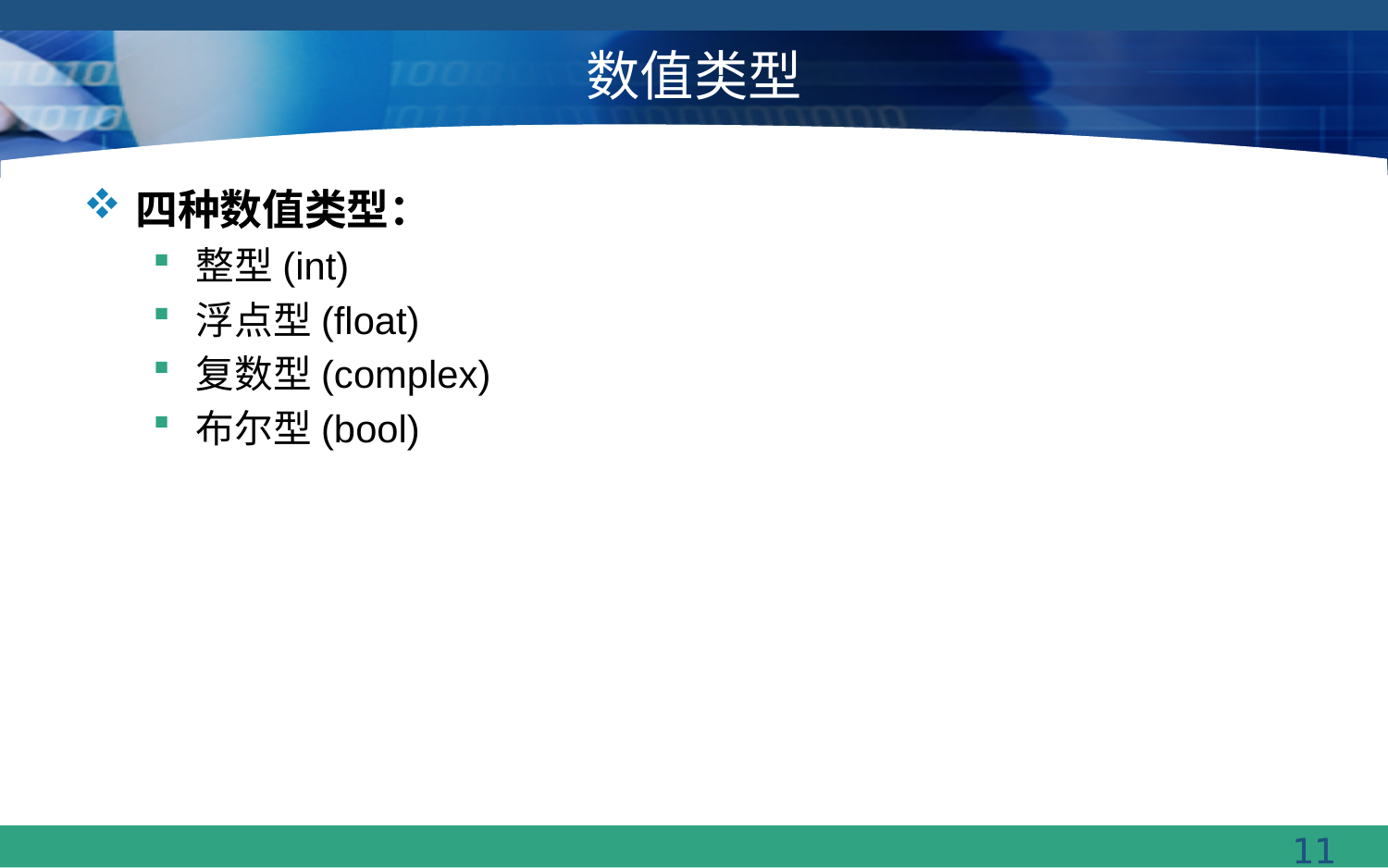

# 数值类型
四种数值类型：
整型(int)
浮点型(float)
复数型(complex)
布尔型(bool)